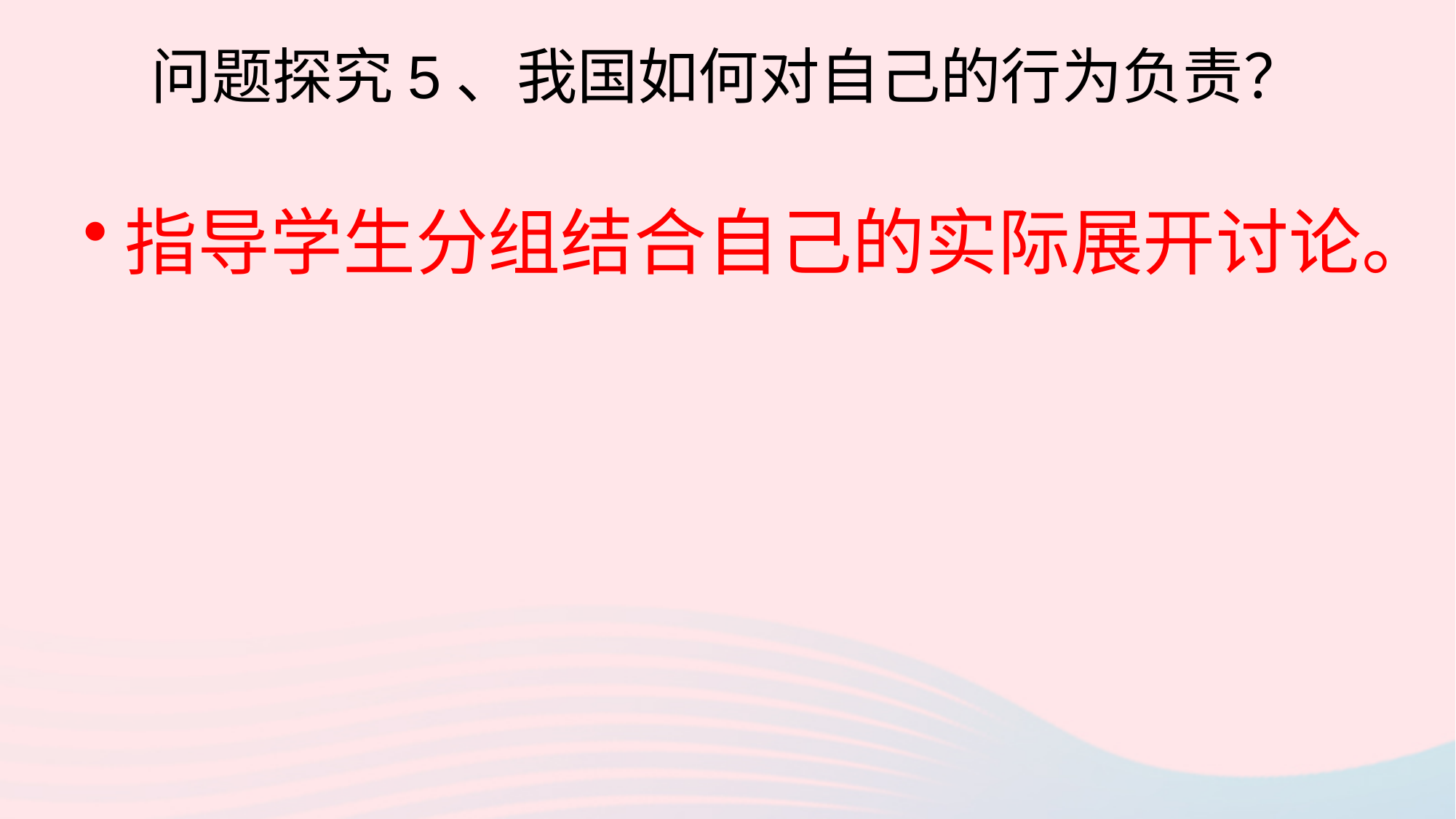

# 问题探究5、我国如何对自己的行为负责？
指导学生分组结合自己的实际展开讨论。